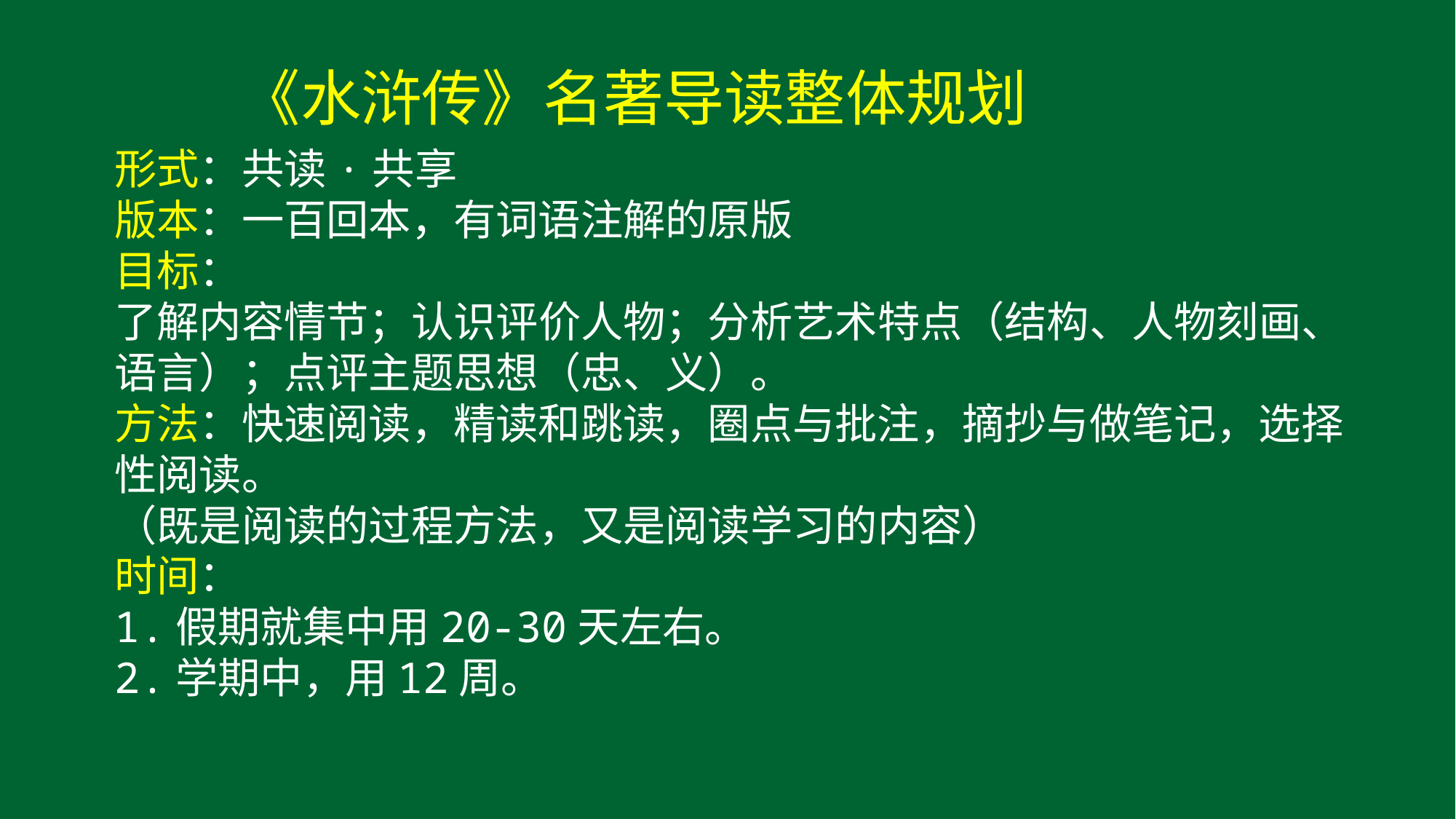

# 《水浒传》名著导读整体规划
形式：共读·共享
版本：一百回本，有词语注解的原版
目标：
了解内容情节；认识评价人物；分析艺术特点（结构、人物刻画、语言）；点评主题思想（忠、义）。
方法：快速阅读，精读和跳读，圈点与批注，摘抄与做笔记，选择性阅读。
（既是阅读的过程方法，又是阅读学习的内容）
时间：
1.假期就集中用20-30天左右。
2.学期中，用12周。